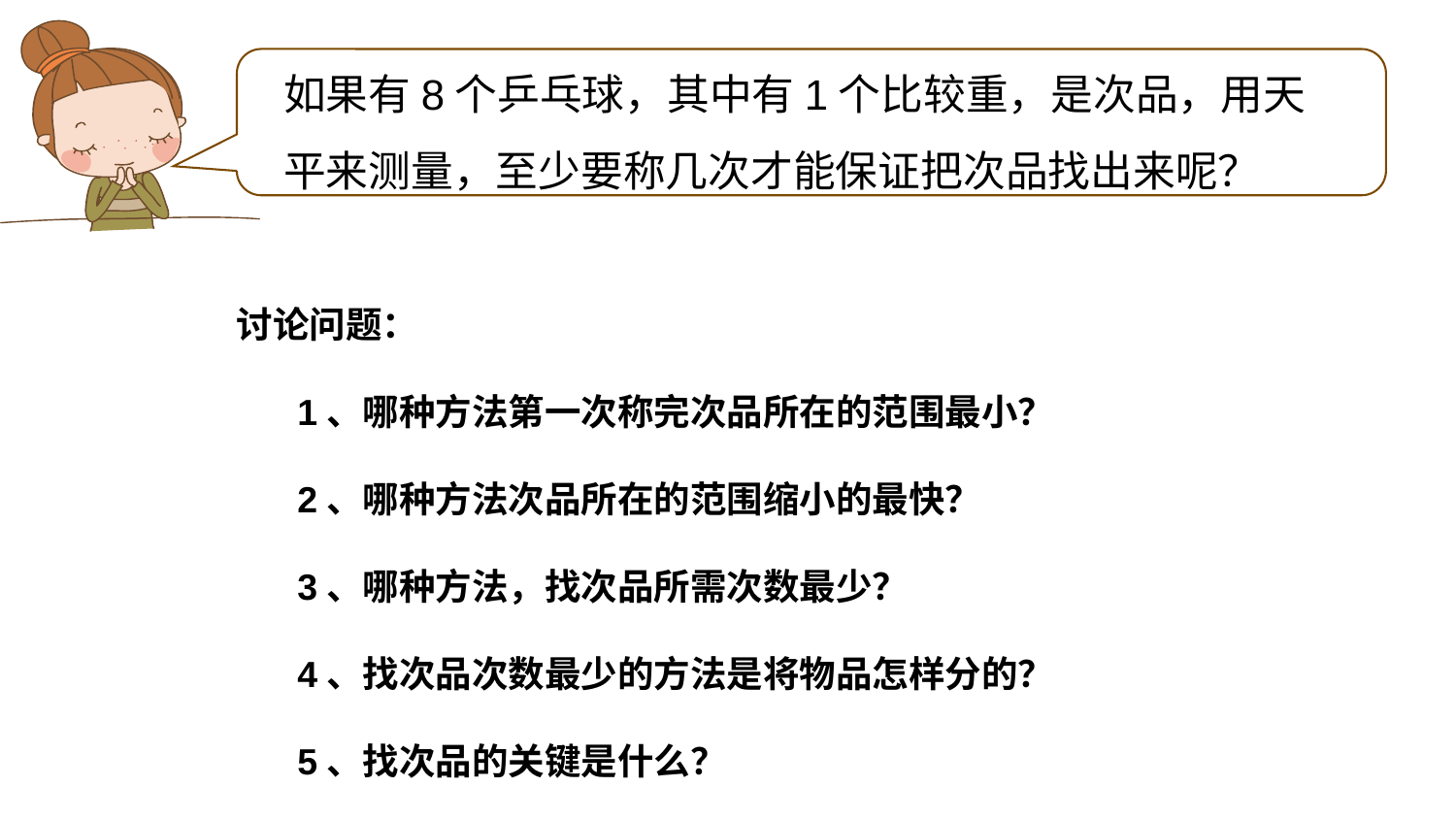

如果有8个乒乓球，其中有1个比较重，是次品，用天平来测量，至少要称几次才能保证把次品找出来呢？

讨论问题：
      1、哪种方法第一次称完次品所在的范围最小？
      2、哪种方法次品所在的范围缩小的最快？
      3、哪种方法，找次品所需次数最少？
      4、找次品次数最少的方法是将物品怎样分的？
      5、找次品的关键是什么？